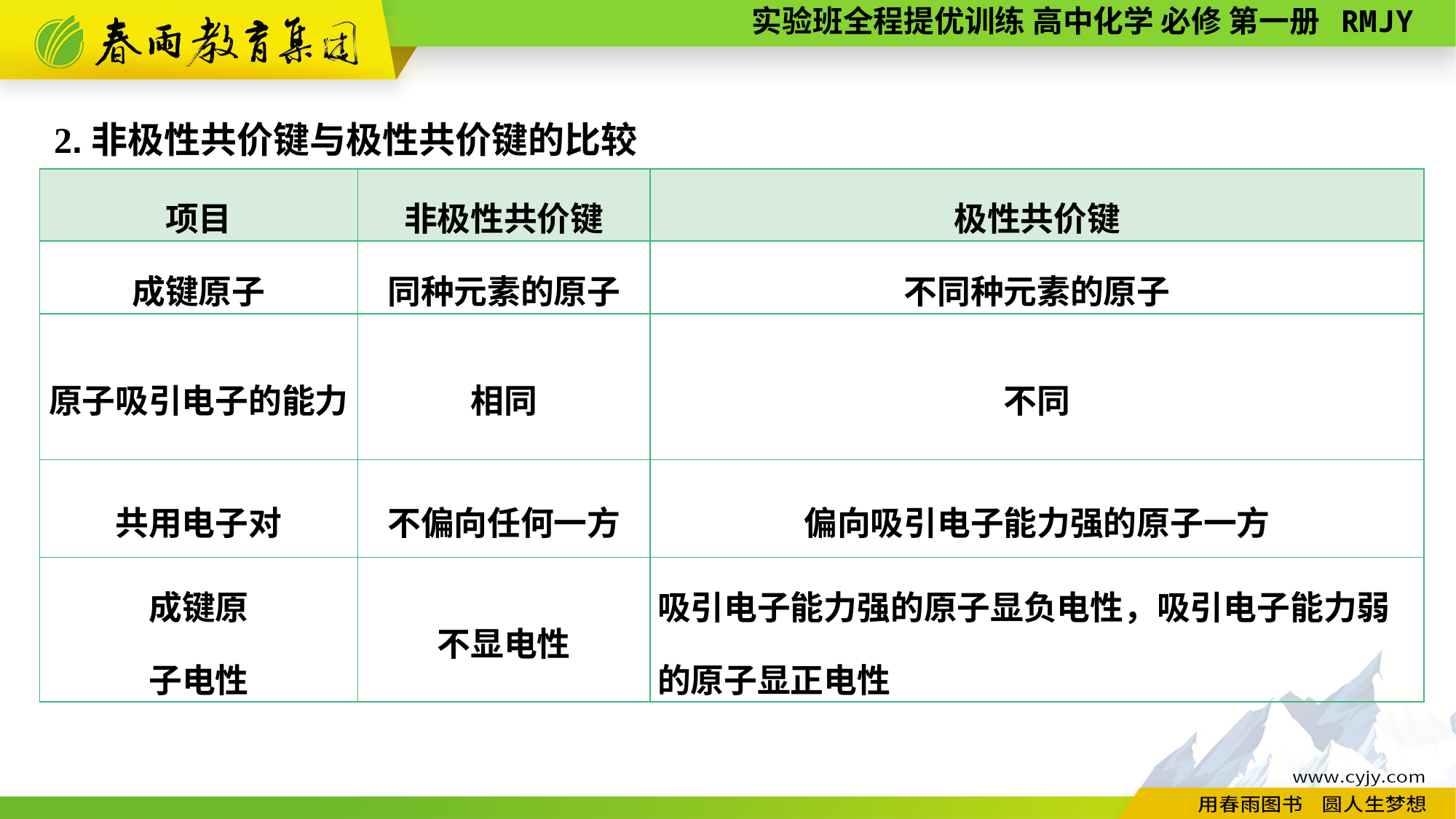

2.非极性共价键与极性共价键的比较
| 项目 | 非极性共价键 | 极性共价键 |
| --- | --- | --- |
| 成键原子 | 同种元素的原子 | 不同种元素的原子 |
| 原子吸引电子的能力 | 相同 | 不同 |
| 共用电子对 | 不偏向任何一方 | 偏向吸引电子能力强的原子一方 |
| 成键原 子电性 | 不显电性 | 吸引电子能力强的原子显负电性，吸引电子能力弱的原子显正电性 |